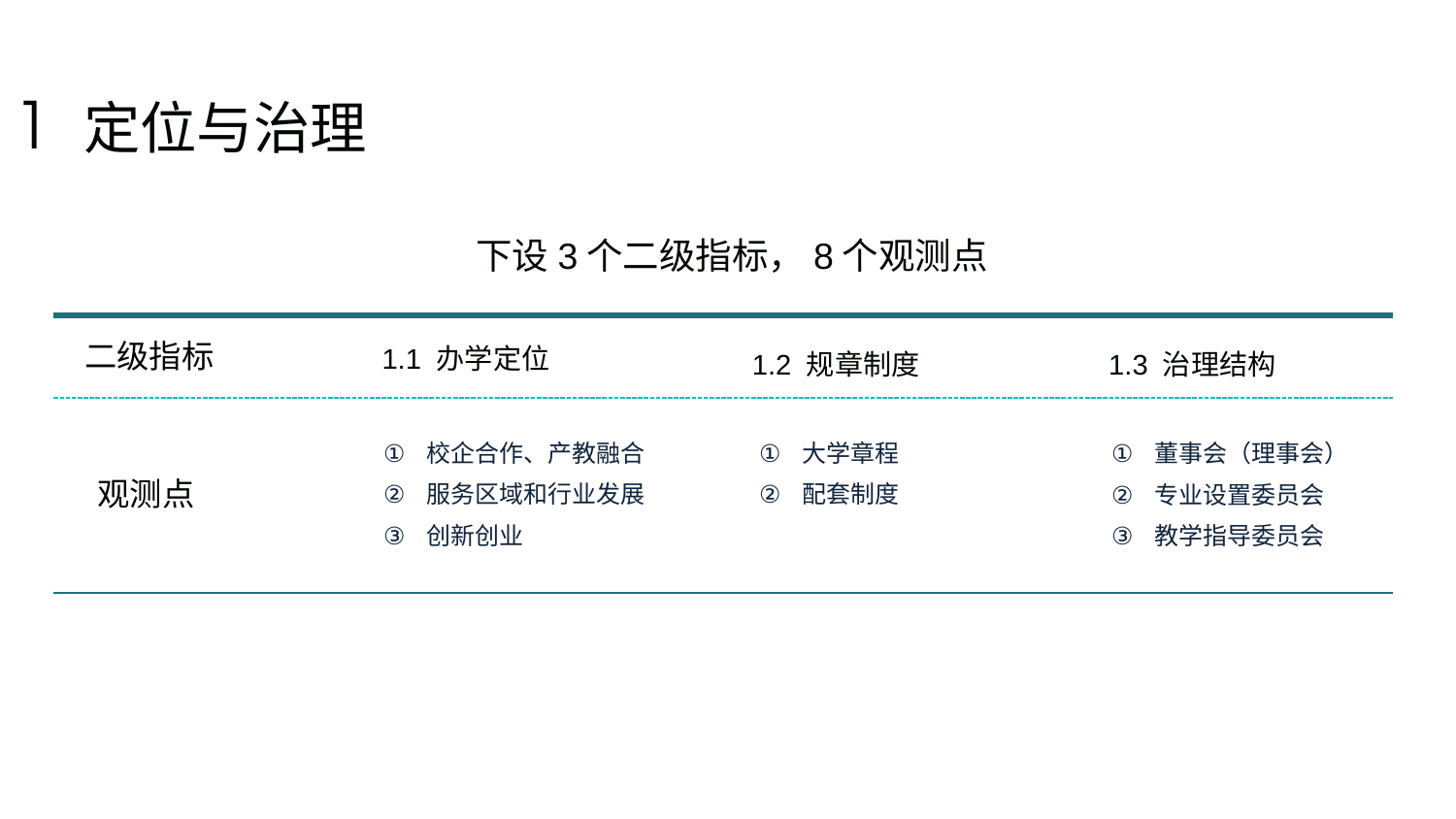

1 定位与治理
下设3个二级指标，8个观测点
二级指标
1.1 办学定位
1.2 规章制度
1.3 治理结构
校企合作、产教融合
服务区域和行业发展
创新创业
大学章程
配套制度
董事会（理事会）
专业设置委员会
教学指导委员会
观测点